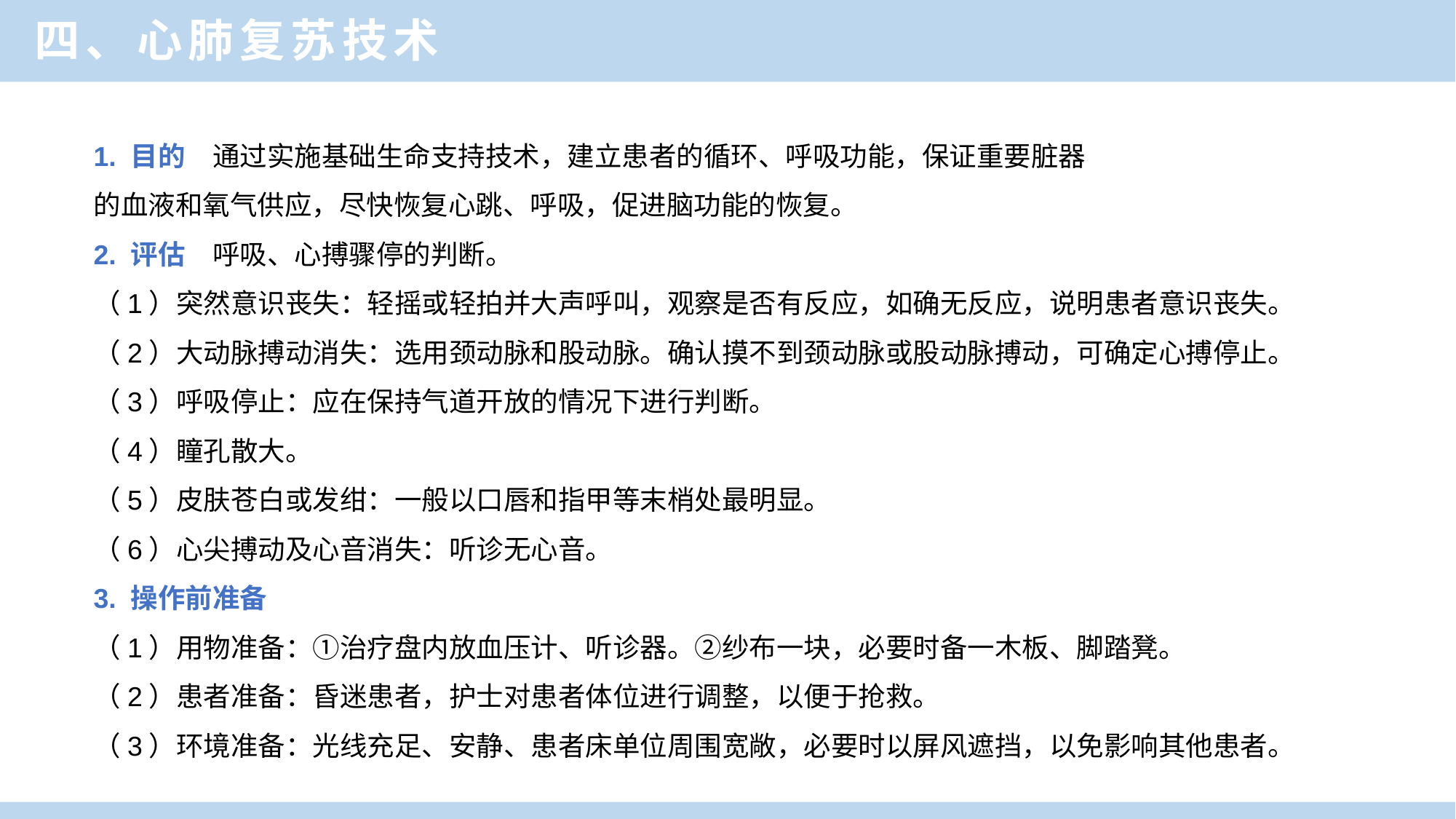

四、心肺复苏技术
1. 目的　通过实施基础生命支持技术，建立患者的循环、呼吸功能，保证重要脏器
的血液和氧气供应，尽快恢复心跳、呼吸，促进脑功能的恢复。
2. 评估　呼吸、心搏骤停的判断。
（1）突然意识丧失：轻摇或轻拍并大声呼叫，观察是否有反应，如确无反应，说明患者意识丧失。
（2）大动脉搏动消失：选用颈动脉和股动脉。确认摸不到颈动脉或股动脉搏动，可确定心搏停止。
（3）呼吸停止：应在保持气道开放的情况下进行判断。
（4）瞳孔散大。
（5）皮肤苍白或发绀：一般以口唇和指甲等末梢处最明显。
（6）心尖搏动及心音消失：听诊无心音。
3. 操作前准备
（1）用物准备：①治疗盘内放血压计、听诊器。②纱布一块，必要时备一木板、脚踏凳。
（2）患者准备：昏迷患者，护士对患者体位进行调整，以便于抢救。
（3）环境准备：光线充足、安静、患者床单位周围宽敞，必要时以屏风遮挡，以免影响其他患者。